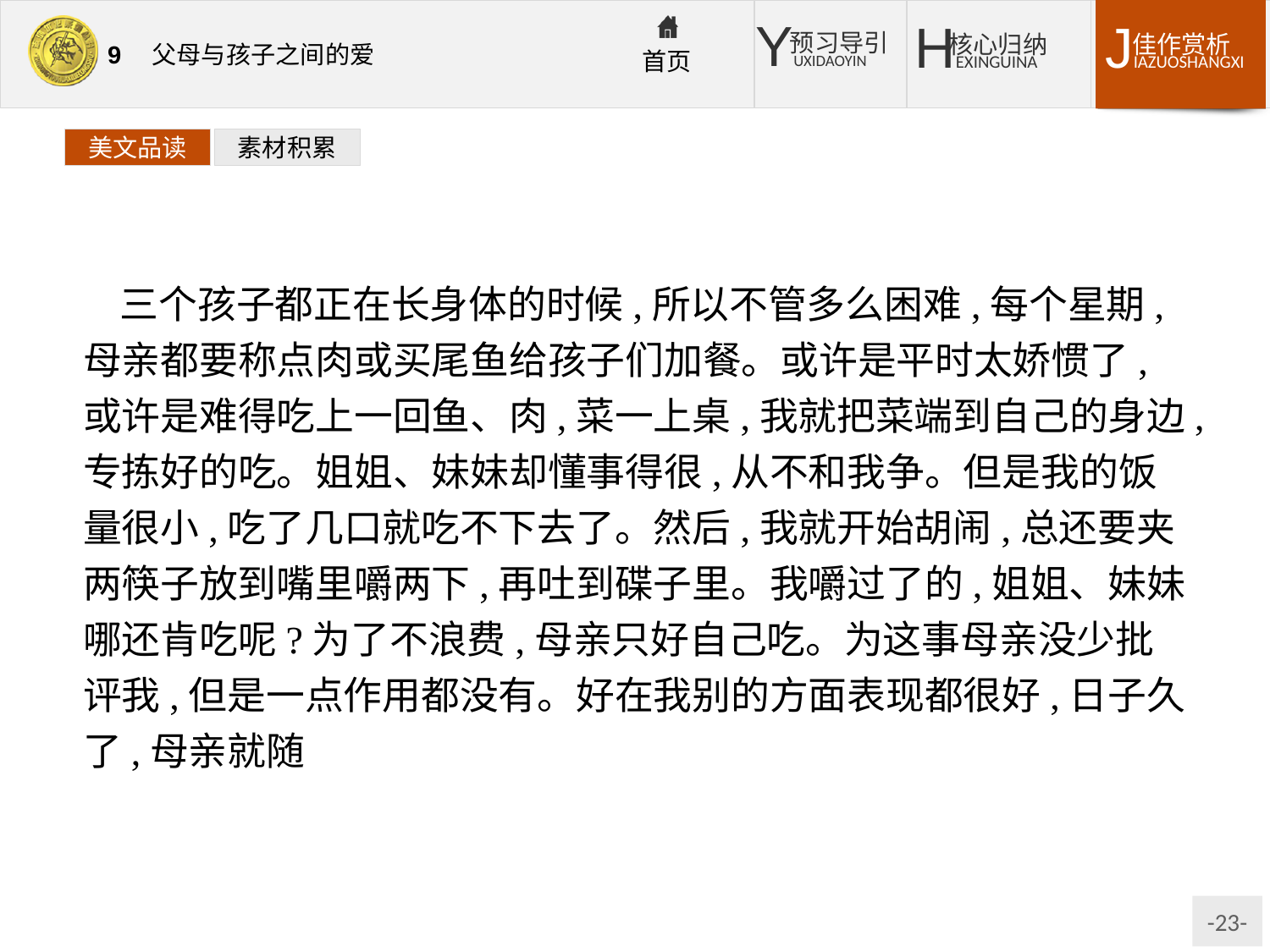

美文品读
素材积累
三个孩子都正在长身体的时候,所以不管多么困难,每个星期,母亲都要称点肉或买尾鱼给孩子们加餐。或许是平时太娇惯了,或许是难得吃上一回鱼、肉,菜一上桌,我就把菜端到自己的身边,专拣好的吃。姐姐、妹妹却懂事得很,从不和我争。但是我的饭量很小,吃了几口就吃不下去了。然后,我就开始胡闹,总还要夹两筷子放到嘴里嚼两下,再吐到碟子里。我嚼过了的,姐姐、妹妹哪还肯吃呢?为了不浪费,母亲只好自己吃。为这事母亲没少批评我,但是一点作用都没有。好在我别的方面表现都很好,日子久了,母亲就随